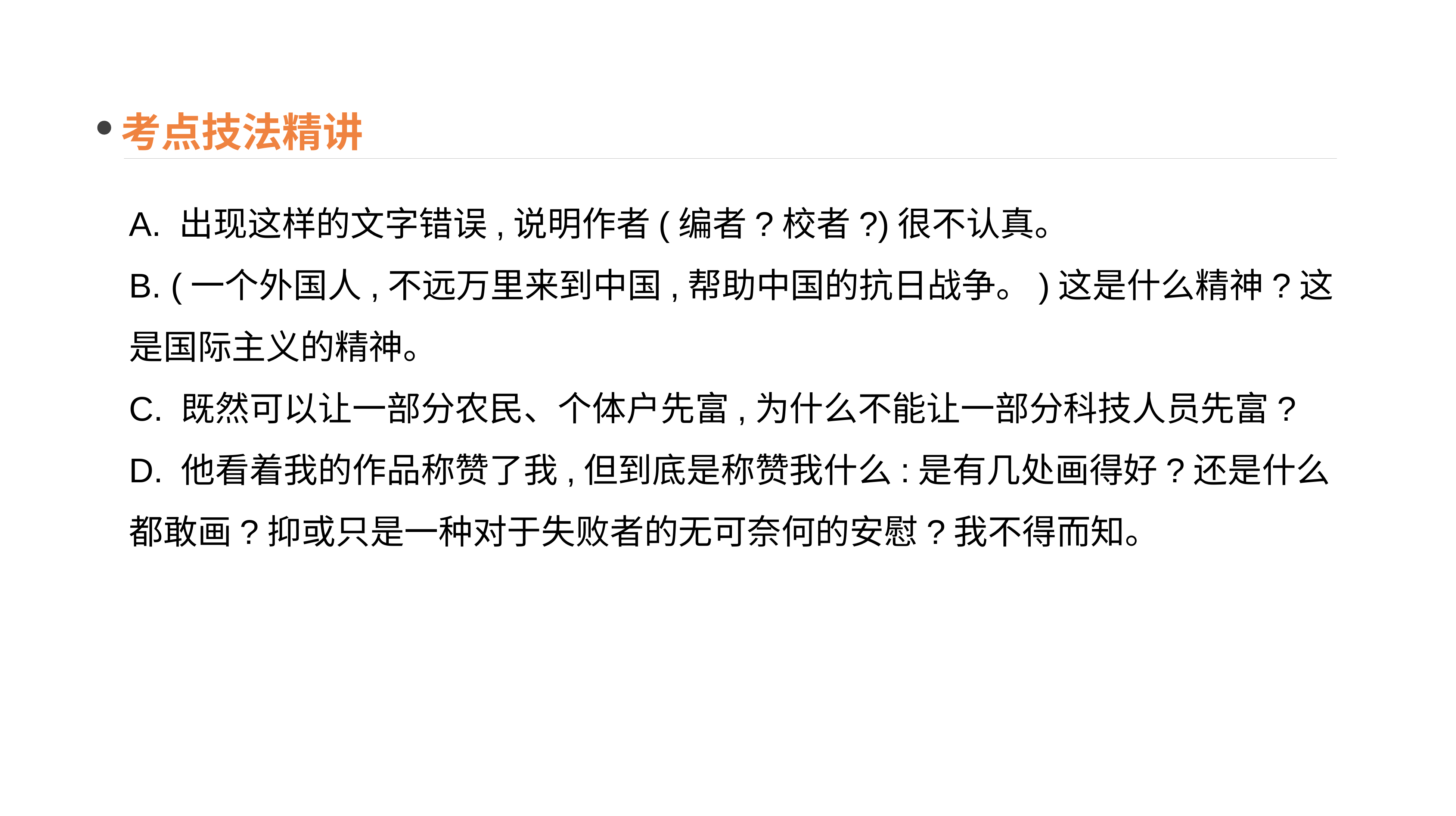

考点技法精讲

A. 出现这样的文字错误,说明作者(编者?校者?)很不认真。
B. (一个外国人,不远万里来到中国,帮助中国的抗日战争。)这是什么精神?这是国际主义的精神。
C. 既然可以让一部分农民、个体户先富,为什么不能让一部分科技人员先富?
D. 他看着我的作品称赞了我,但到底是称赞我什么:是有几处画得好?还是什么都敢画?抑或只是一种对于失败者的无可奈何的安慰?我不得而知。